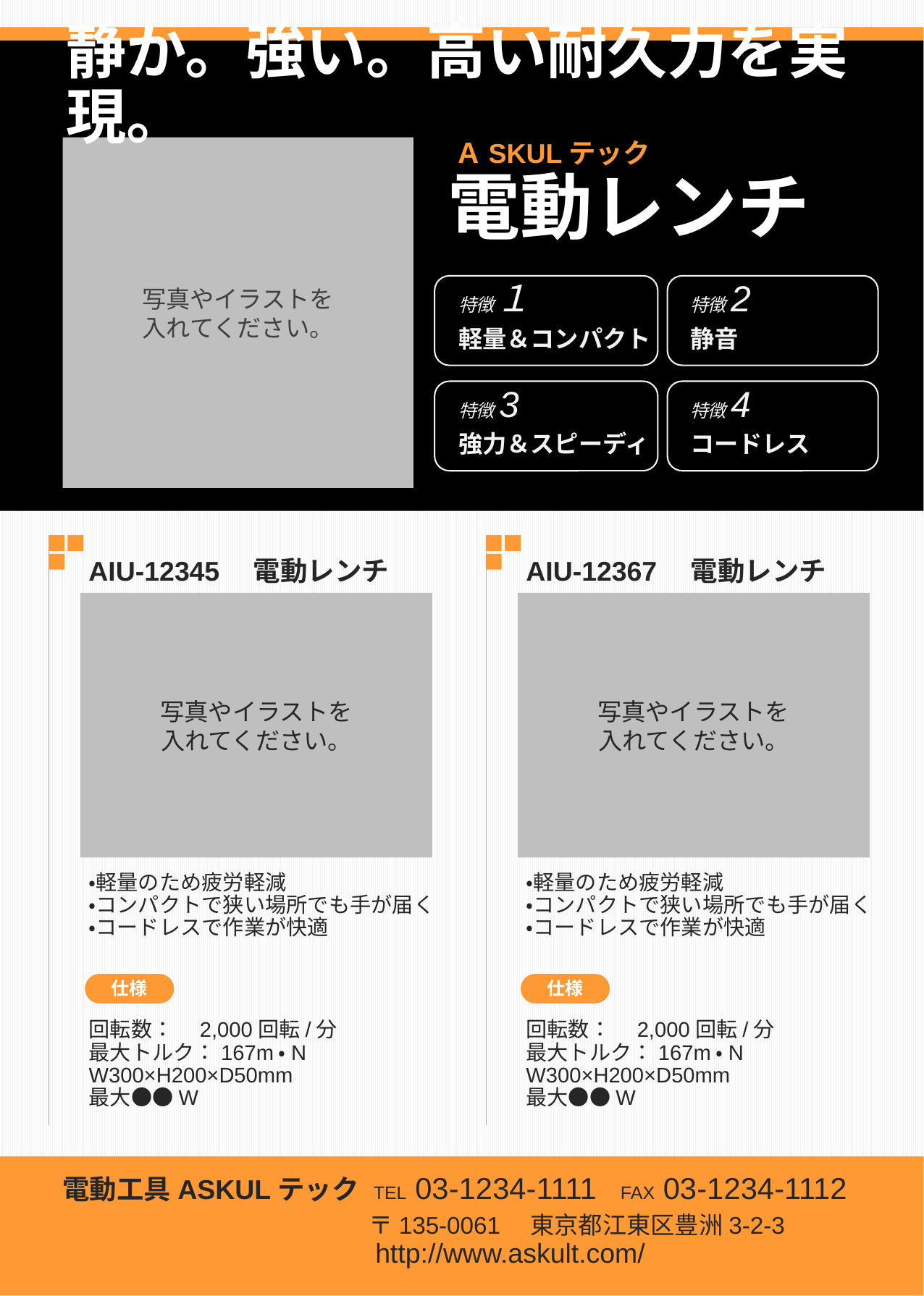

静か。強い。高い耐久力を実現。
ＡSKULテック
写真やイラストを
入れてください。
電動レンチ

特徴１
軽量＆コンパクト

特徴2
静音

特徴3
強力＆スピーディ

特徴4
コードレス

AIU-12345　電動レンチ
AIU-12367　電動レンチ
写真やイラストを
入れてください。
写真やイラストを
入れてください。
・軽量のため疲労軽減
・コンパクトで狭い場所でも手が届く
・コードレスで作業が快適
・軽量のため疲労軽減
・コンパクトで狭い場所でも手が届く
・コードレスで作業が快適

仕様

仕様
回転数：　2,000回転/分
最大トルク：167m・N　　W300×H200×D50mm
最大●●W
回転数：　2,000回転/分
最大トルク：167m・N　　W300×H200×D50mm
最大●●W

TEL 03-1234-1111
FAX 03-1234-1112
電動工具ASKULテック
〒135-0061　東京都江東区豊洲3-2-3
http://www.askult.com/